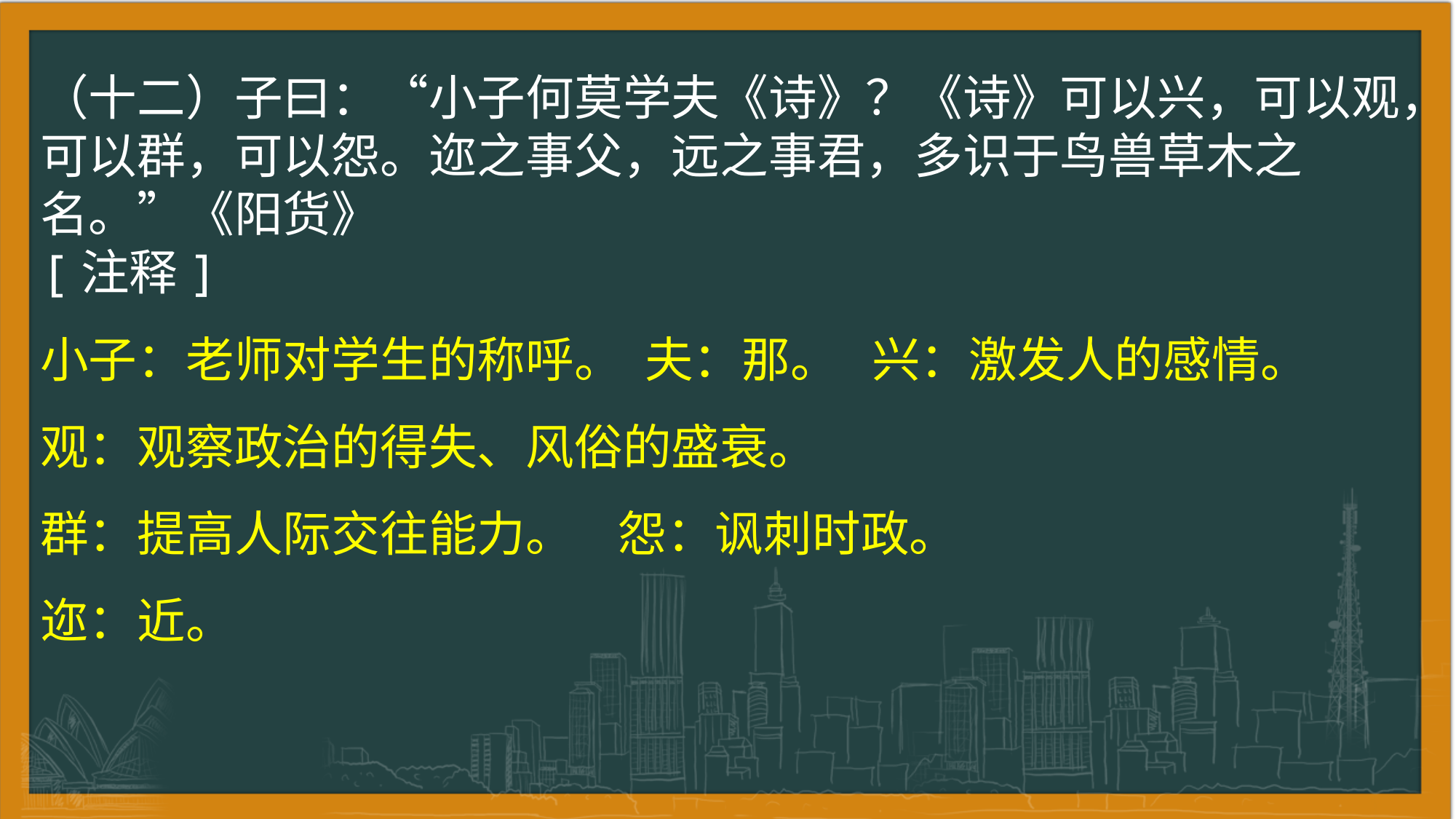

（十二）子曰：“小子何莫学夫《诗》？《诗》可以兴，可以观，可以群，可以怨。迩之事父，远之事君，多识于鸟兽草木之名。”《阳货》
[注释]
小子：老师对学生的称呼。  夫：那。   兴：激发人的感情。
观：观察政治的得失、风俗的盛衰。
群：提高人际交往能力。    怨：讽刺时政。
迩：近。